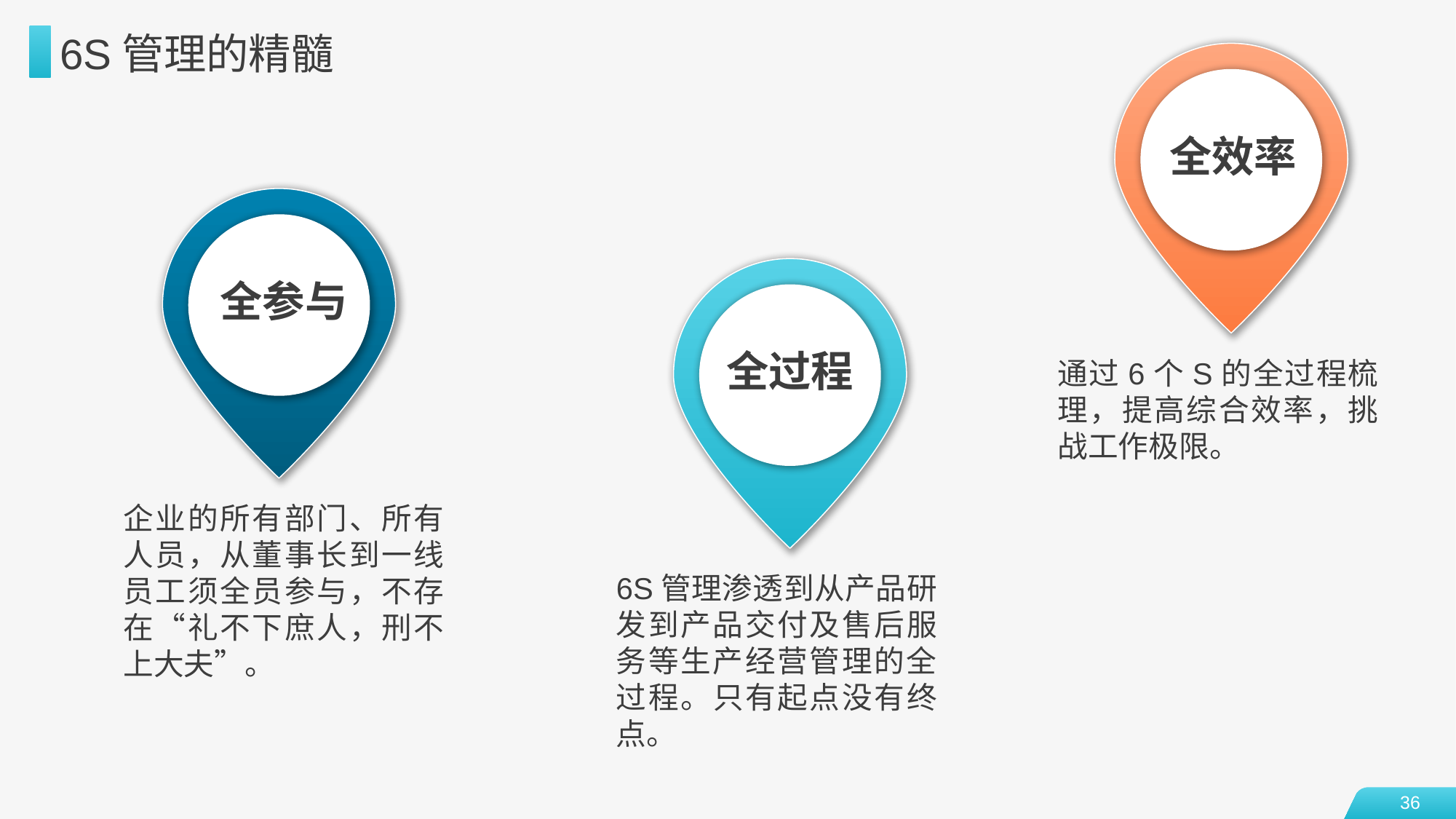

6S管理的精髓

全效率

全参与
全过程
通过6个S的全过程梳理，提高综合效率，挑战工作极限。
企业的所有部门、所有人员，从董事长到一线员工须全员参与，不存在“礼不下庶人，刑不上大夫”。
6S管理渗透到从产品研发到产品交付及售后服务等生产经营管理的全过程。只有起点没有终点。